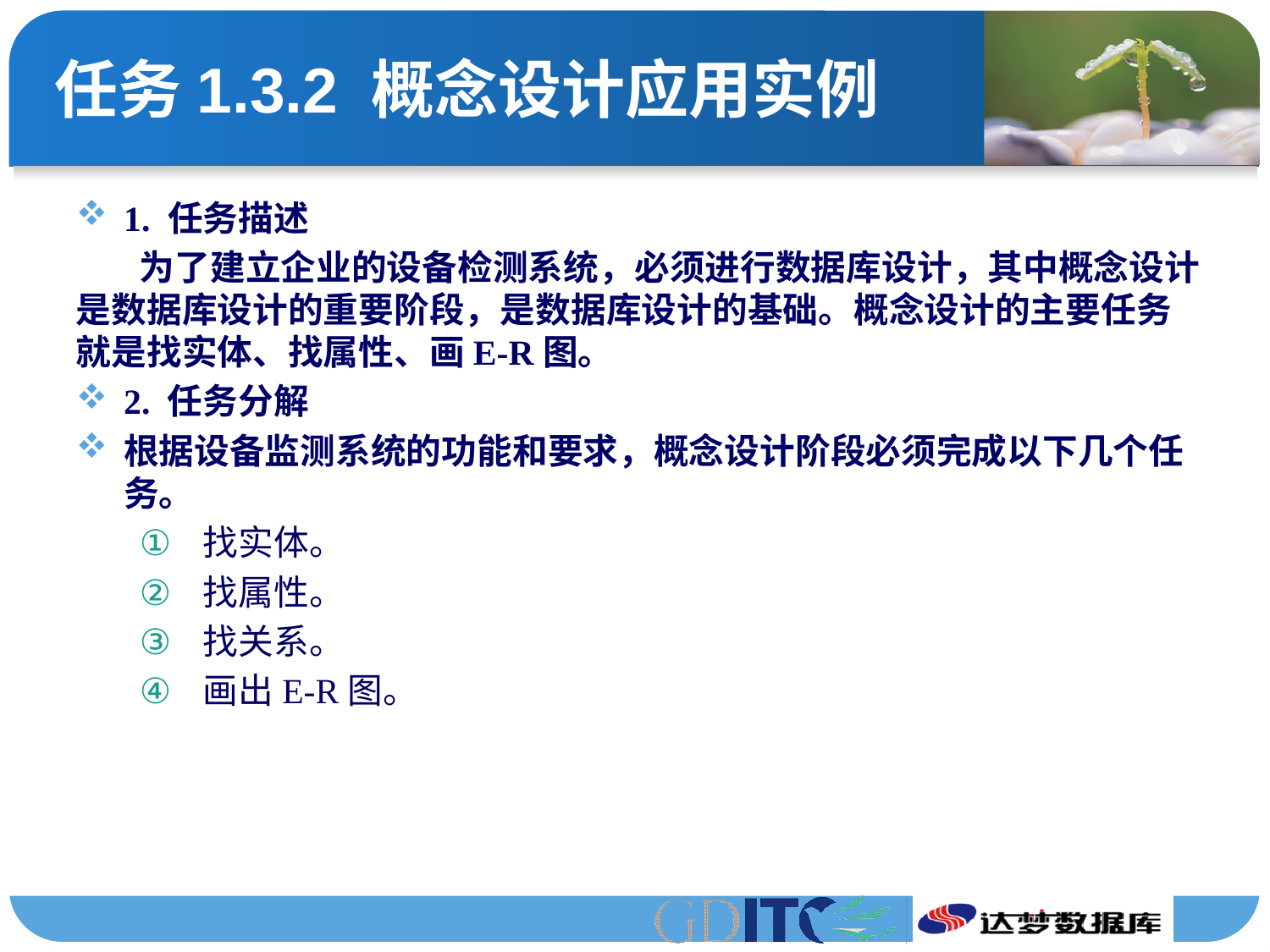

# 任务1.3.2 概念设计应用实例
1. 任务描述
为了建立企业的设备检测系统，必须进行数据库设计，其中概念设计是数据库设计的重要阶段，是数据库设计的基础。概念设计的主要任务就是找实体、找属性、画E-R图。
2. 任务分解
根据设备监测系统的功能和要求，概念设计阶段必须完成以下几个任务。
找实体。
找属性。
找关系。
画出E-R图。